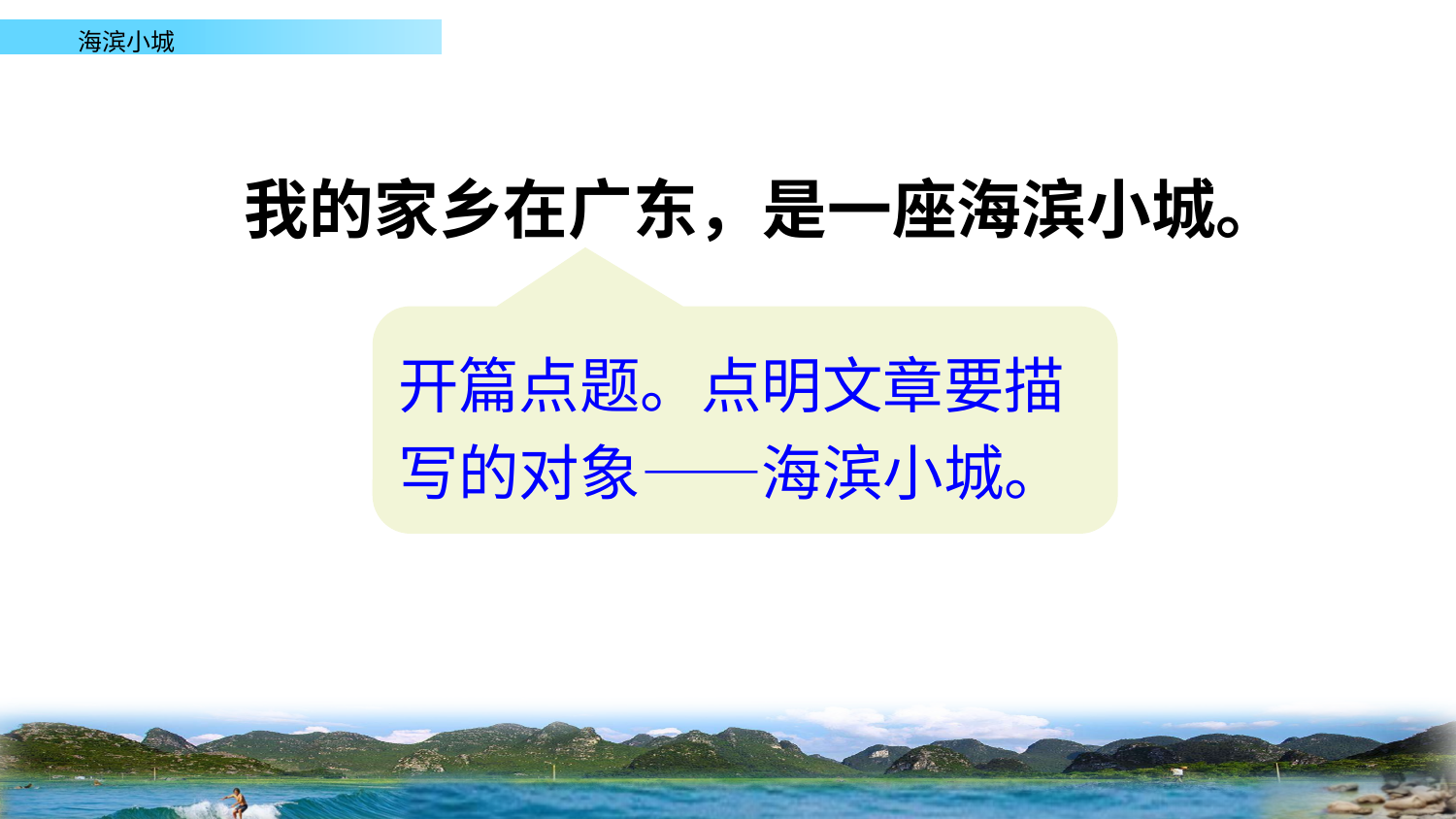

我的家乡在广东，是一座海滨小城。
开篇点题。点明文章要描写的对象——海滨小城。